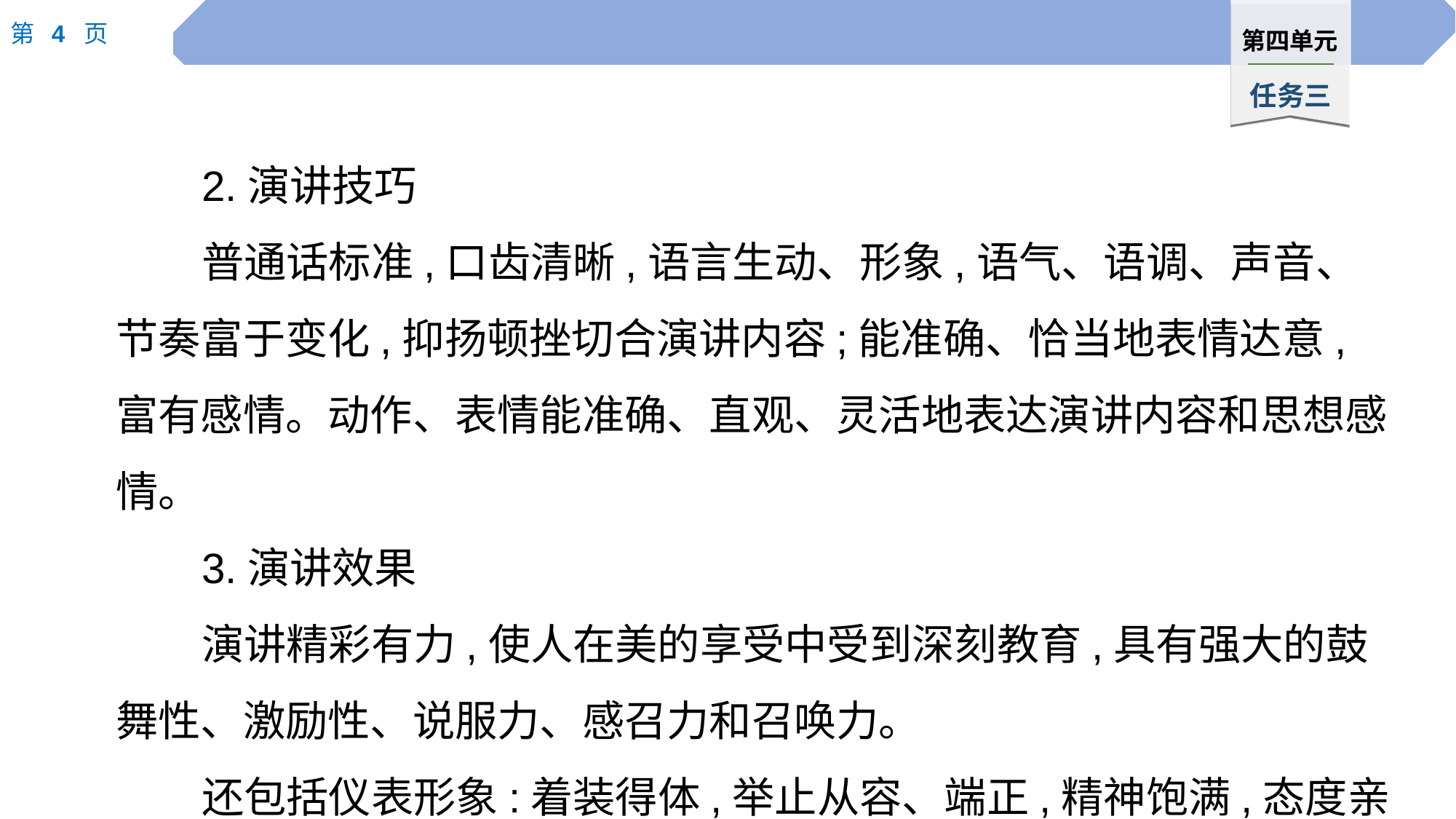

2.演讲技巧
普通话标准,口齿清晰,语言生动、形象,语气、语调、声音、节奏富于变化,抑扬顿挫切合演讲内容;能准确、恰当地表情达意,富有感情。动作、表情能准确、直观、灵活地表达演讲内容和思想感情。
3.演讲效果
演讲精彩有力,使人在美的享受中受到深刻教育,具有强大的鼓舞性、激励性、说服力、感召力和召唤力。
还包括仪表形象:着装得体,举止从容、端正,精神饱满,态度亲切。